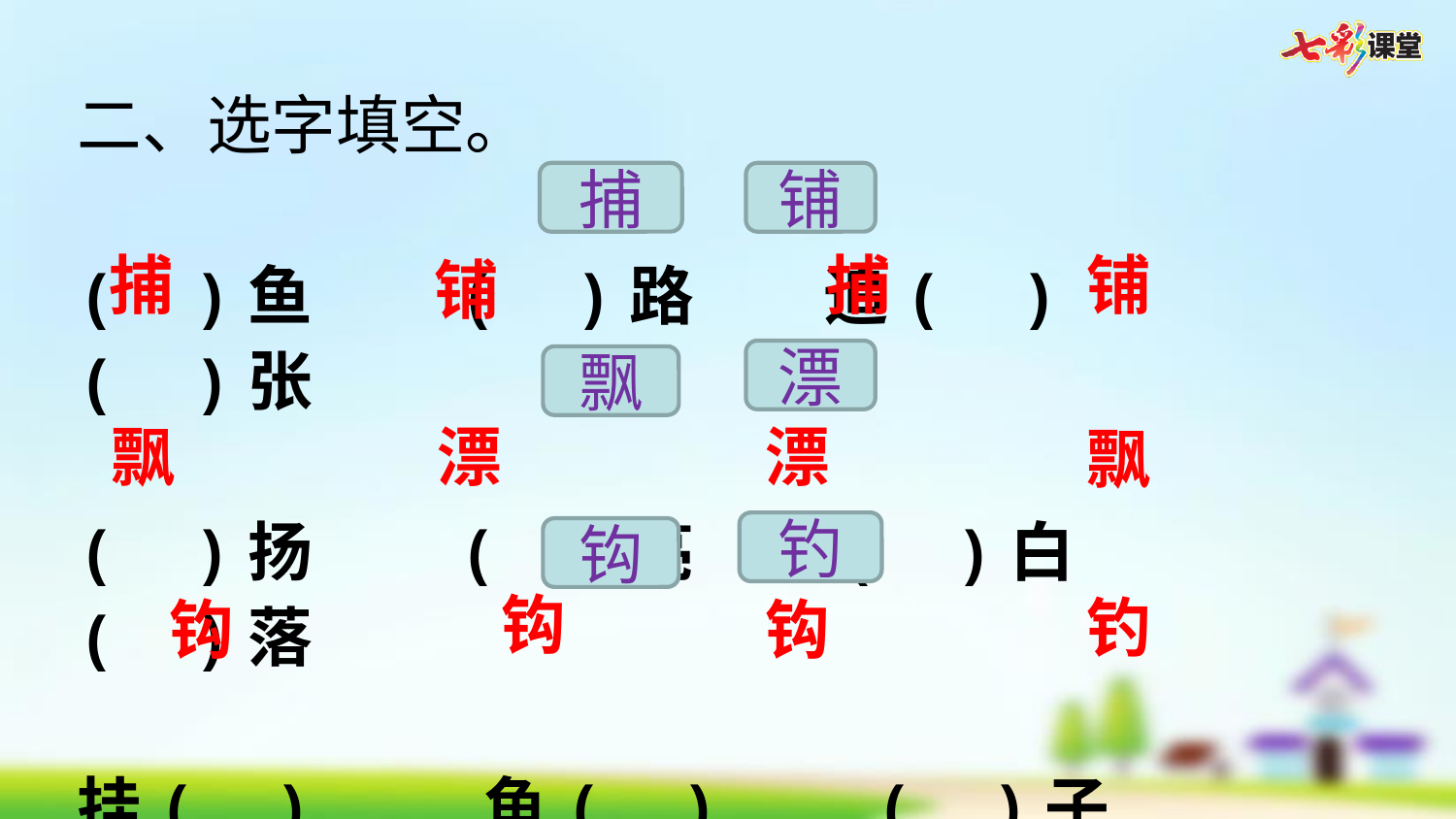

二、选字填空。

(  )鱼    (  )路    追(  )    (  )张

(  )扬    (  )亮    (  )白    (  )落

挂(  )    鱼(  )    (  )子    (  )鱼
捕
铺
捕
捕
铺
铺
漂
飘
飘
漂
漂
飘
钓
钩
钩
钓
钩
钩